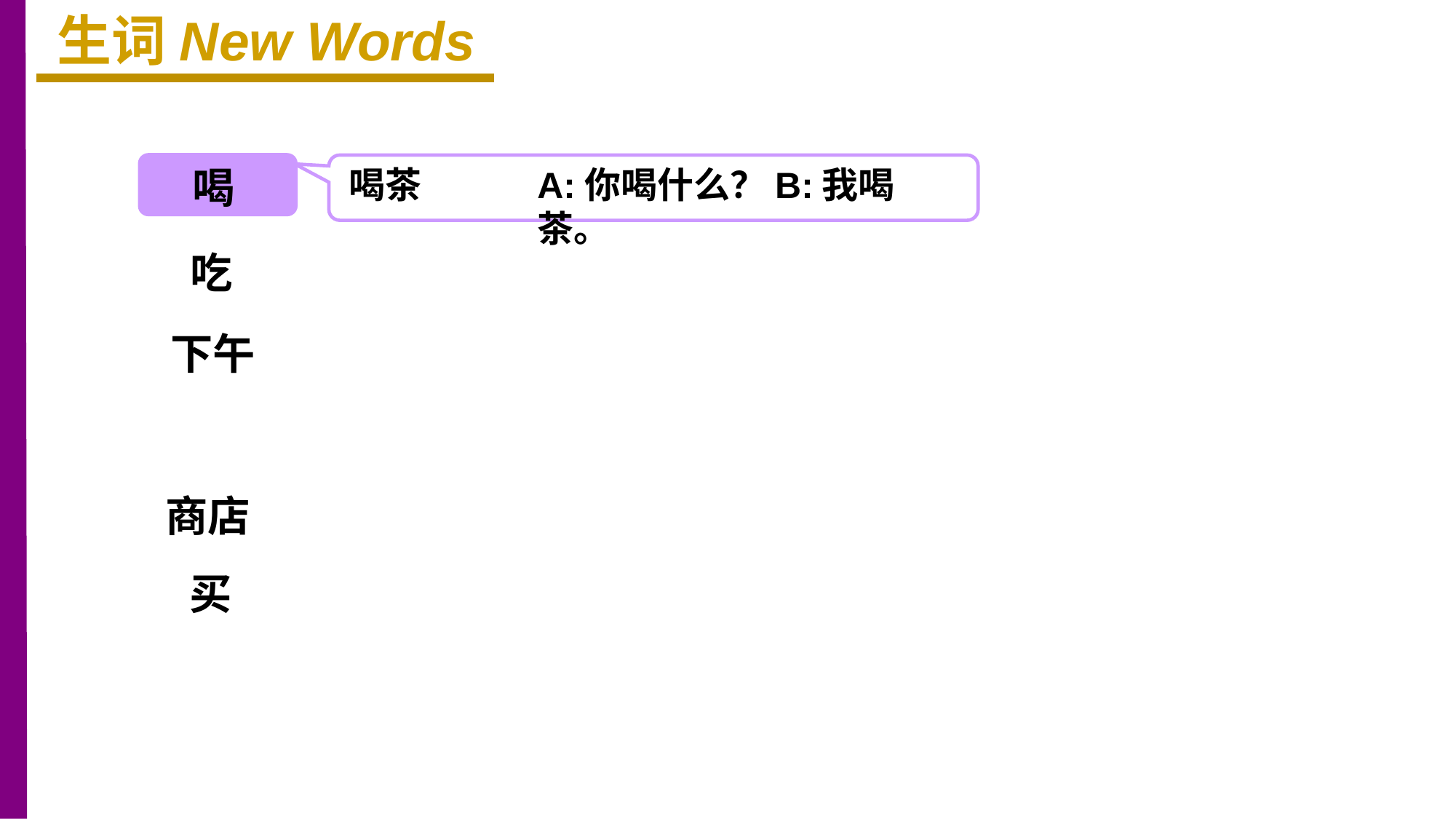

生词New Words

喝
喝茶
A:你喝什么？B:我喝茶。
吃
下午
商店
买